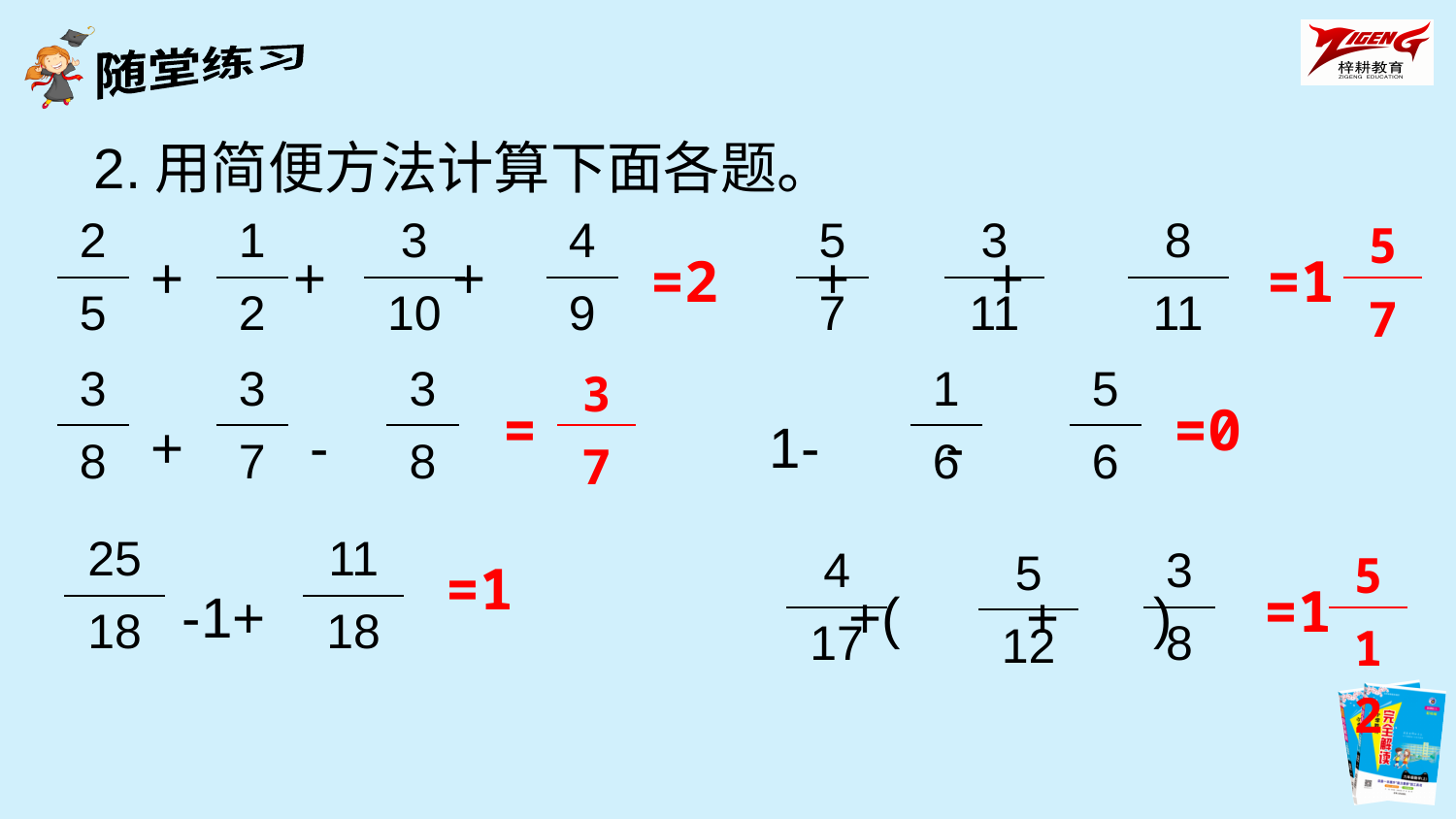

2.用简便方法计算下面各题。
| 2 |
| --- |
| 5 |
| 1 |
| --- |
| 2 |
| 3 |
| --- |
| 10 |
| 4 |
| --- |
| 9 |
| 5 |
| --- |
| 7 |
| 3 |
| --- |
| 11 |
| 8 |
| --- |
| 11 |
| 5 |
| --- |
| 7 |
+       +        +                     +         +

+        -                            1-        -

  -1+                                     +(        +      )
=2
=1
| 3 |
| --- |
| 8 |
| 3 |
| --- |
| 7 |
| 3 |
| --- |
| 8 |
| 3 |
| --- |
| 7 |
| 1 |
| --- |
| 6 |
| 5 |
| --- |
| 6 |
=
=0
| 25 |
| --- |
| 18 |
| 11 |
| --- |
| 18 |
| 4 |
| --- |
| 17 |
| 3 |
| --- |
| 8 |
| 5 |
| --- |
| 12 |
| 5 |
| --- |
| 12 |
=1
=1